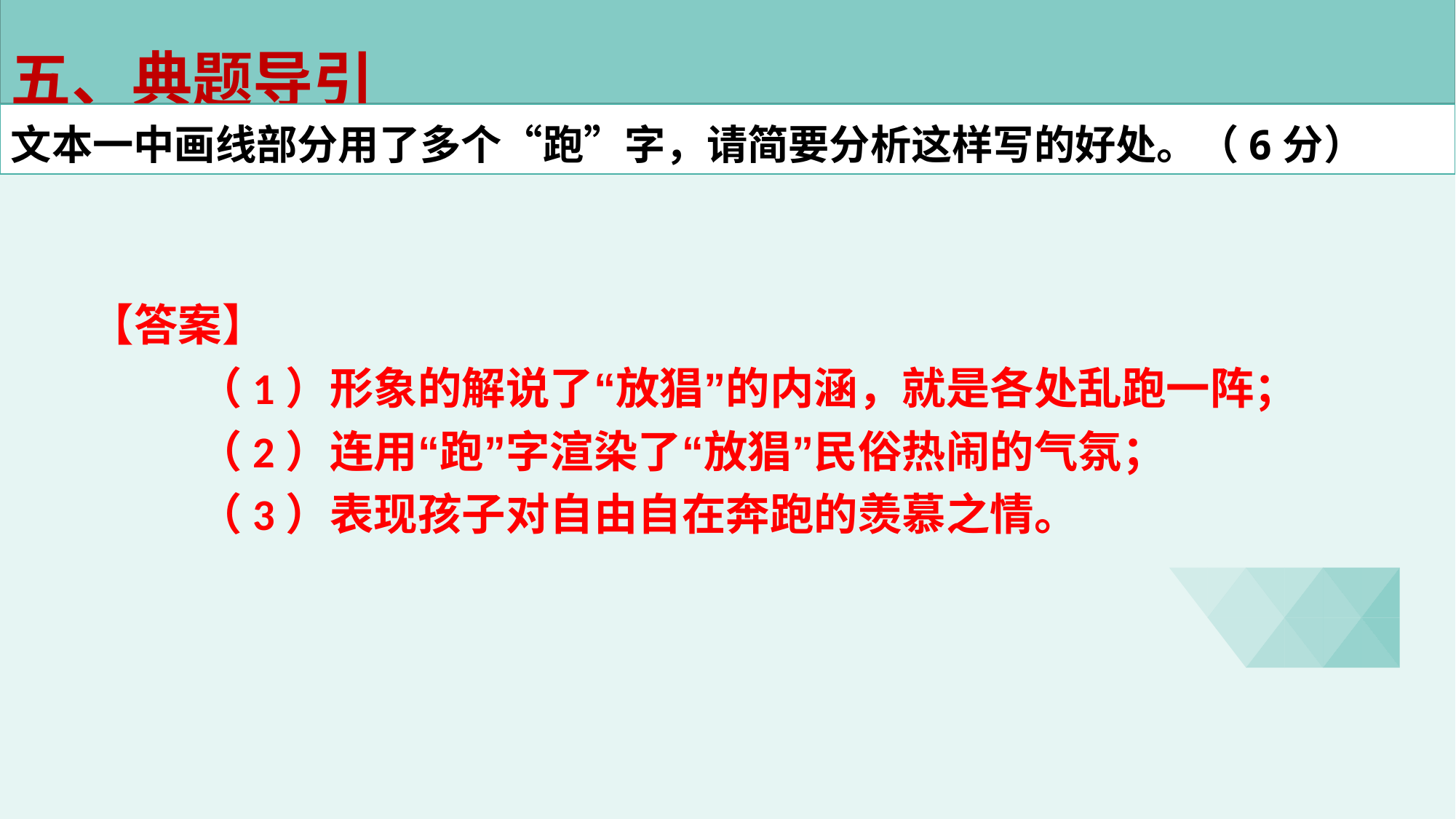

五、典题导引

文本一中画线部分用了多个“跑”字，请简要分析这样写的好处。（6分）
【答案】
        （1）形象的解说了“放猖”的内涵，就是各处乱跑一阵；
        （2）连用“跑”字渲染了“放猖”民俗热闹的气氛；
        （3）表现孩子对自由自在奔跑的羡慕之情。